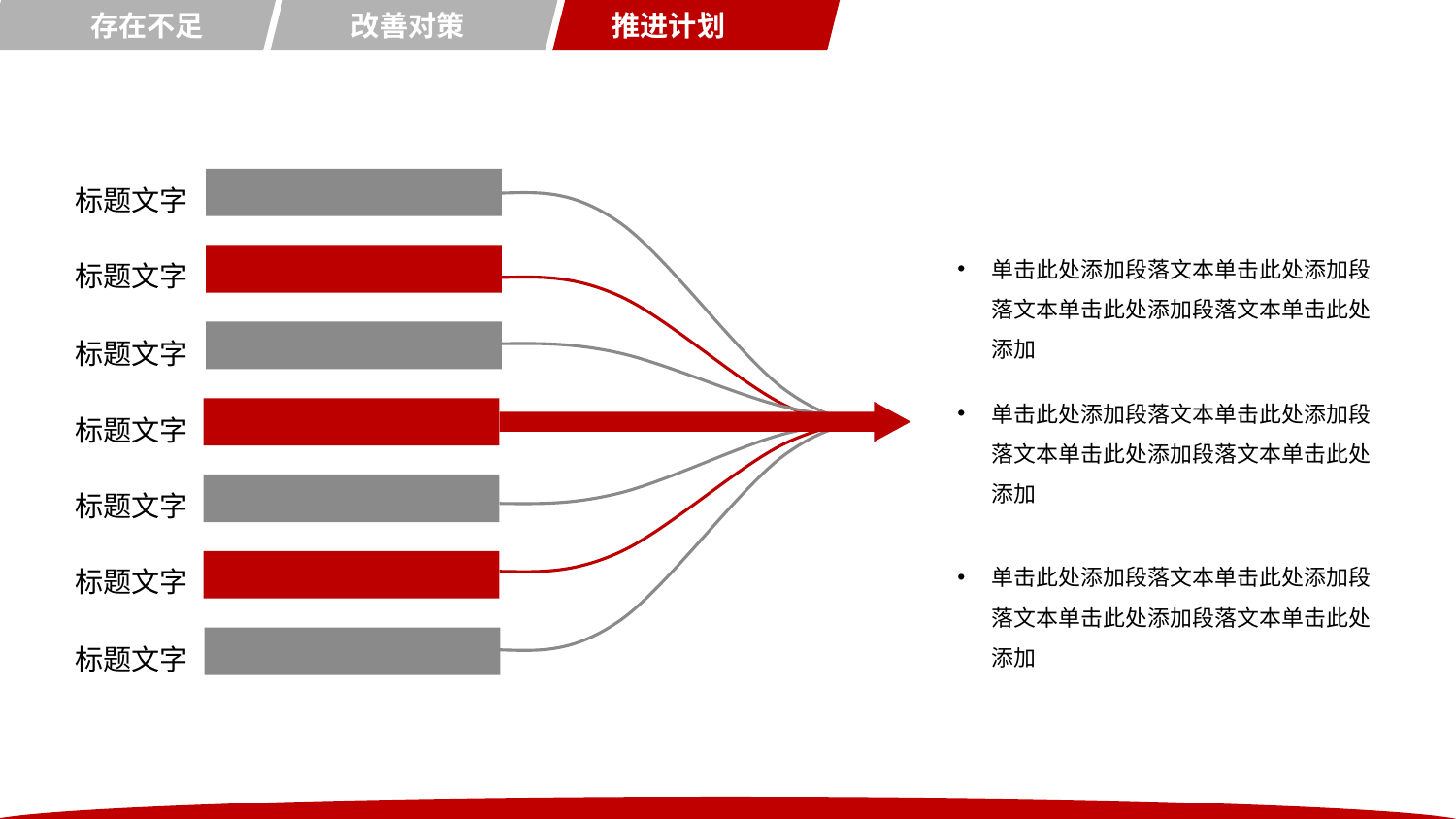

存在不足

改善对策

推进计划

标题文字

标题文字

标题文字

标题文字

标题文字

标题文字

标题文字
单击此处添加段落文本单击此处添加段落文本单击此处添加段落文本单击此处添加
单击此处添加段落文本单击此处添加段落文本单击此处添加段落文本单击此处添加
单击此处添加段落文本单击此处添加段落文本单击此处添加段落文本单击此处添加